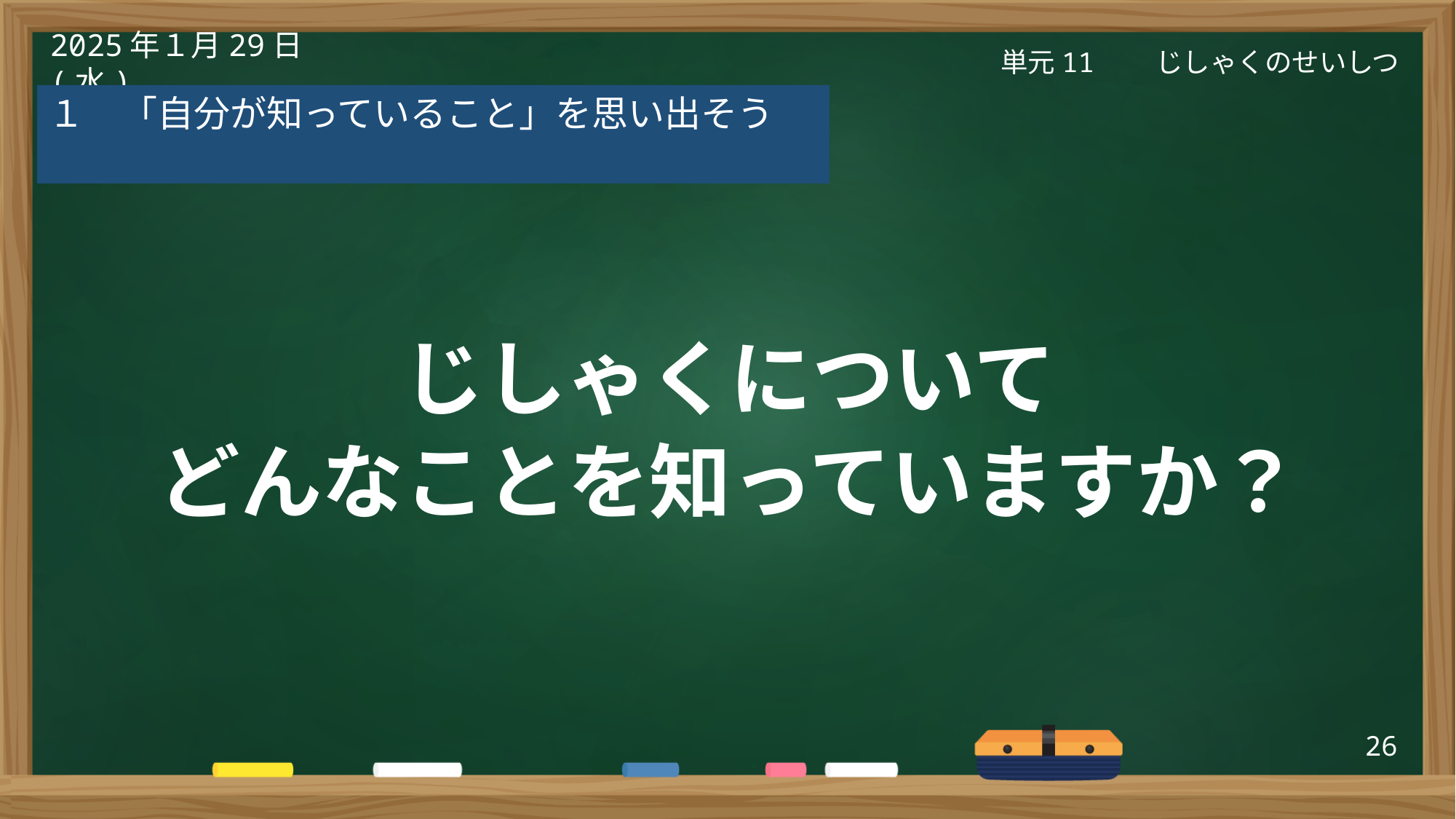

単元11　　じしゃくのせいしつ
2025年１月29日(水)
１　「自分が知っていること」を思い出そう
じしゃくについて
どんなことを知っていますか？
26